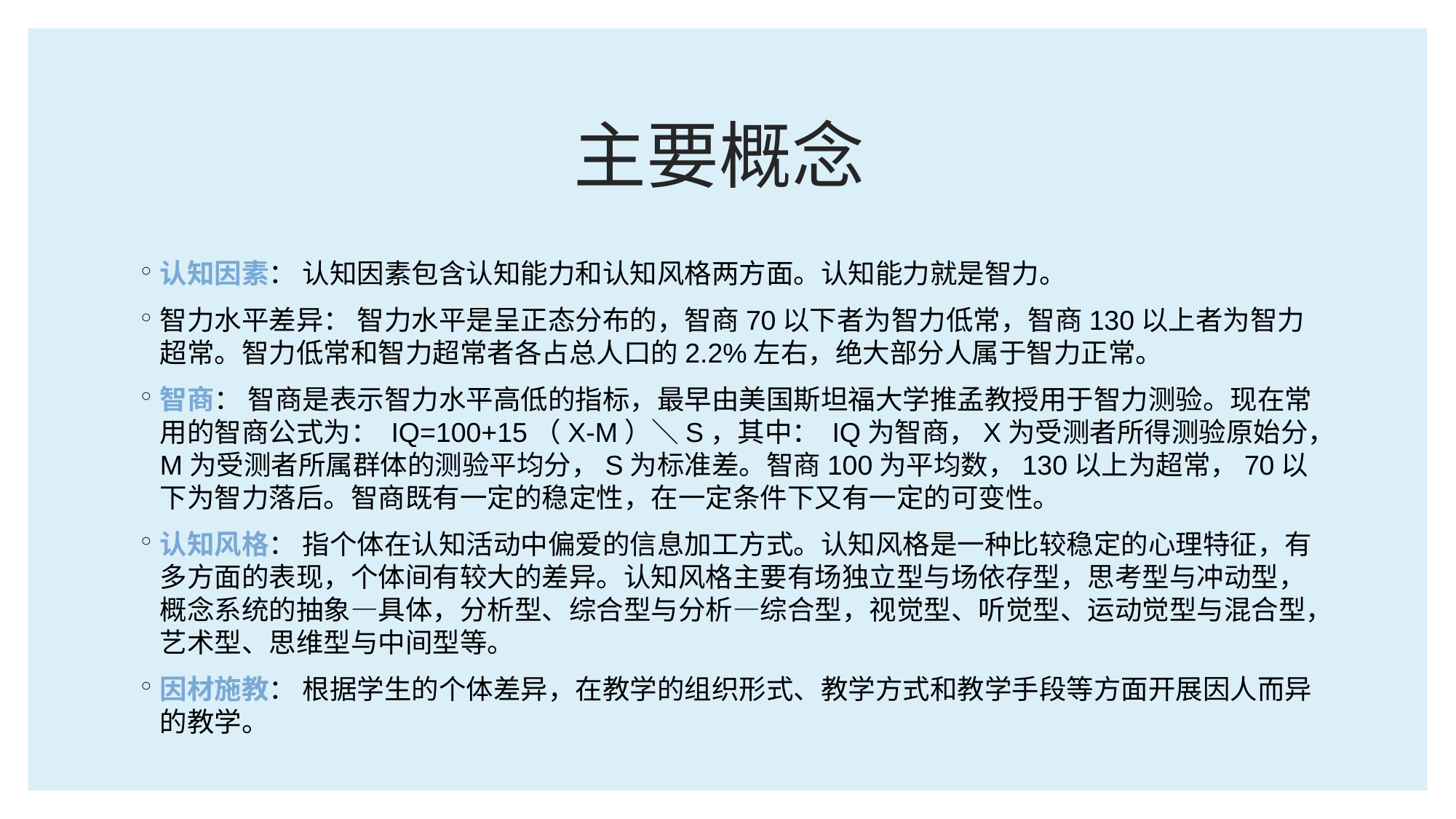

# 主要概念
认知因素： 认知因素包含认知能力和认知风格两方面。认知能力就是智力。
智力水平差异： 智力水平是呈正态分布的，智商70以下者为智力低常，智商130以上者为智力超常。智力低常和智力超常者各占总人口的2.2%左右，绝大部分人属于智力正常。
智商： 智商是表示智力水平高低的指标，最早由美国斯坦福大学推孟教授用于智力测验。现在常用的智商公式为： IQ=100+15（X-M）＼S，其中： IQ为智商，X为受测者所得测验原始分，M为受测者所属群体的测验平均分，S为标准差。智商100为平均数，130以上为超常，70以下为智力落后。智商既有一定的稳定性，在一定条件下又有一定的可变性。
认知风格： 指个体在认知活动中偏爱的信息加工方式。认知风格是一种比较稳定的心理特征，有多方面的表现，个体间有较大的差异。认知风格主要有场独立型与场依存型，思考型与冲动型，概念系统的抽象—具体，分析型、综合型与分析—综合型，视觉型、听觉型、运动觉型与混合型，艺术型、思维型与中间型等。
因材施教： 根据学生的个体差异，在教学的组织形式、教学方式和教学手段等方面开展因人而异的教学。